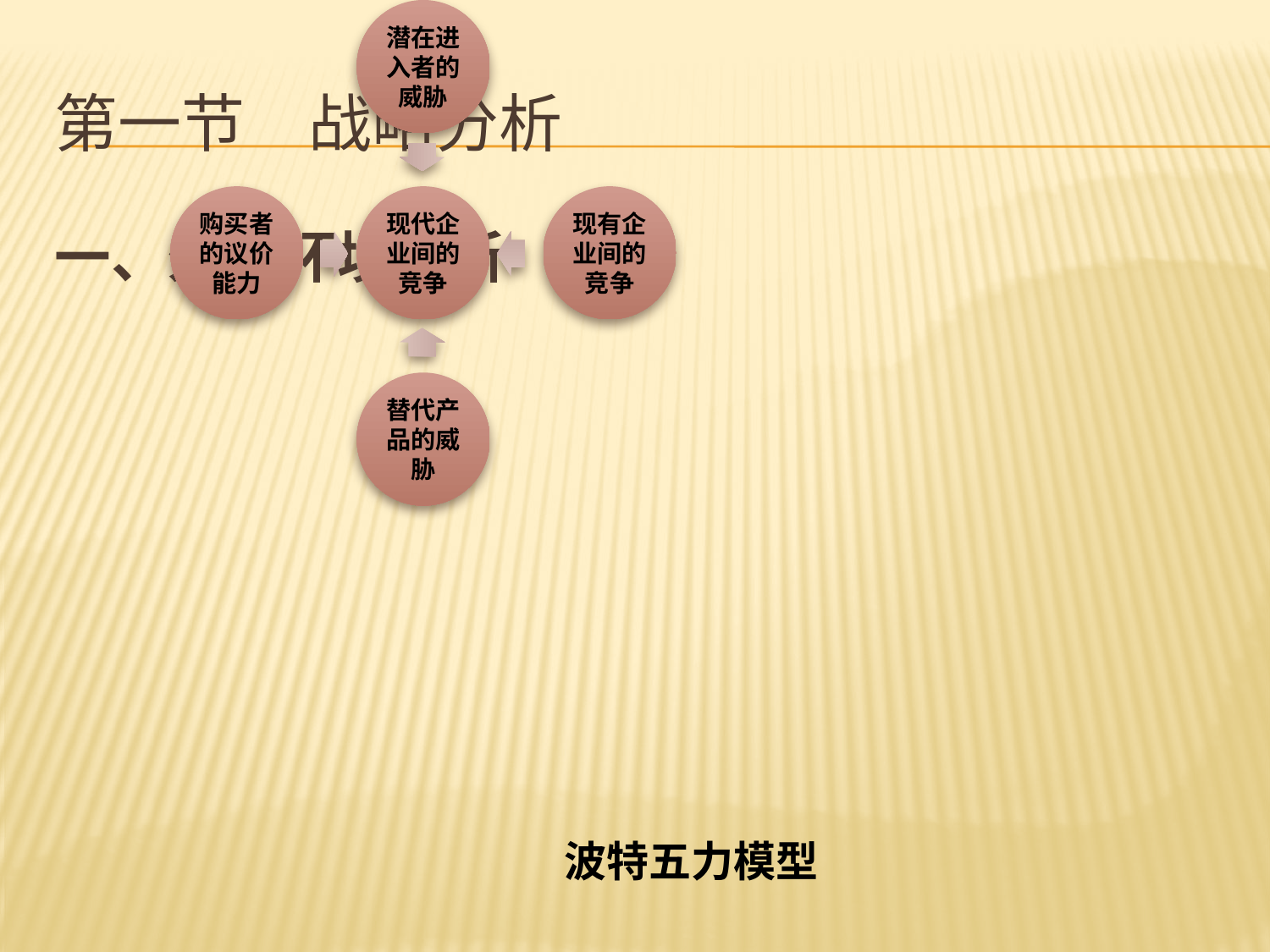

# 第一节　战略分析
一、外部环境分析

现代企业间的竞争

潜在进入者的威胁

现有企业间的竞争

替代产品的威胁

购买者的议价能力
波特五力模型